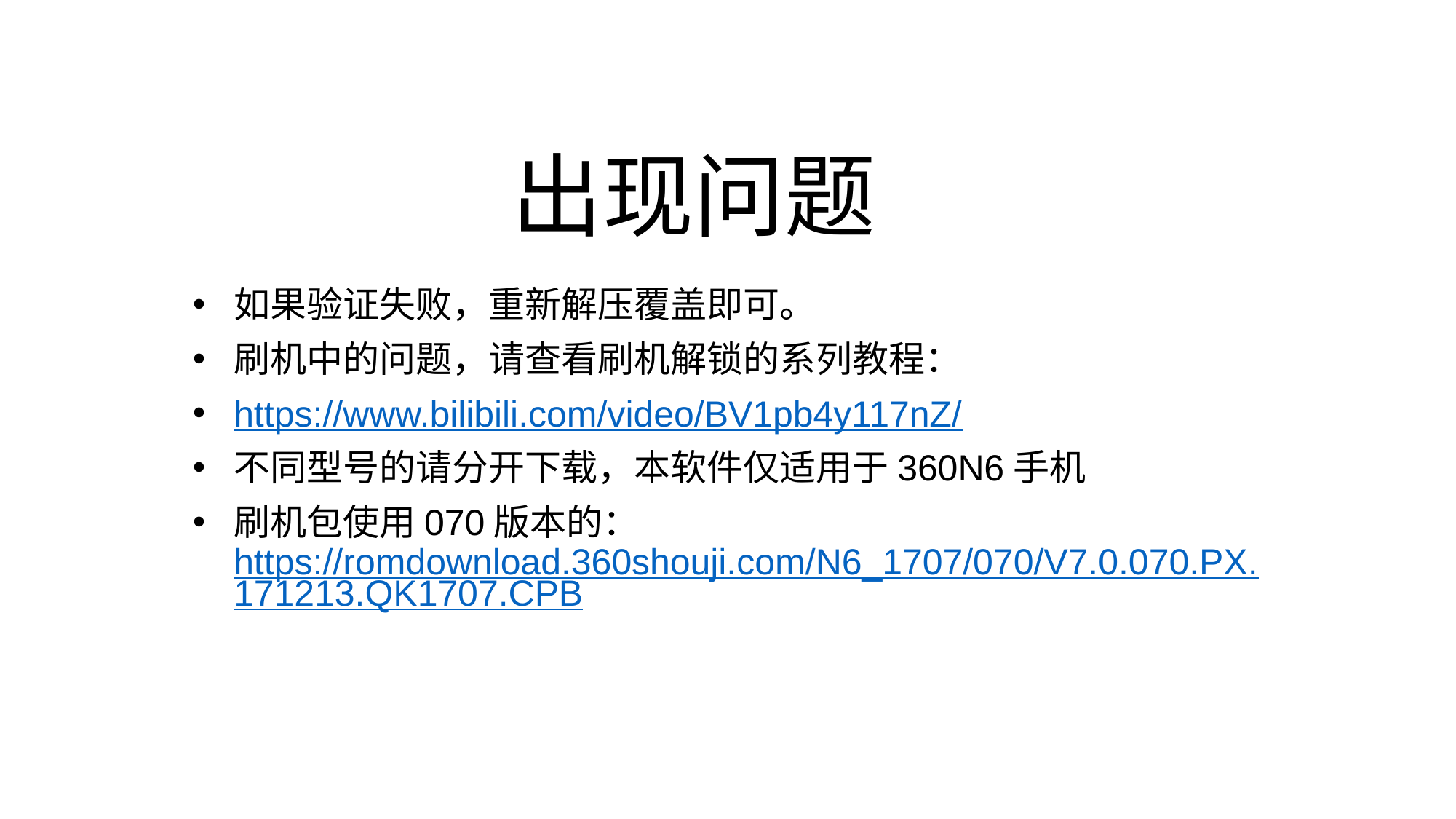

# 出现问题
如果验证失败，重新解压覆盖即可。
刷机中的问题，请查看刷机解锁的系列教程：
https://www.bilibili.com/video/BV1pb4y117nZ/
不同型号的请分开下载，本软件仅适用于360N6手机
刷机包使用070版本的：https://romdownload.360shouji.com/N6_1707/070/V7.0.070.PX.171213.QK1707.CPB